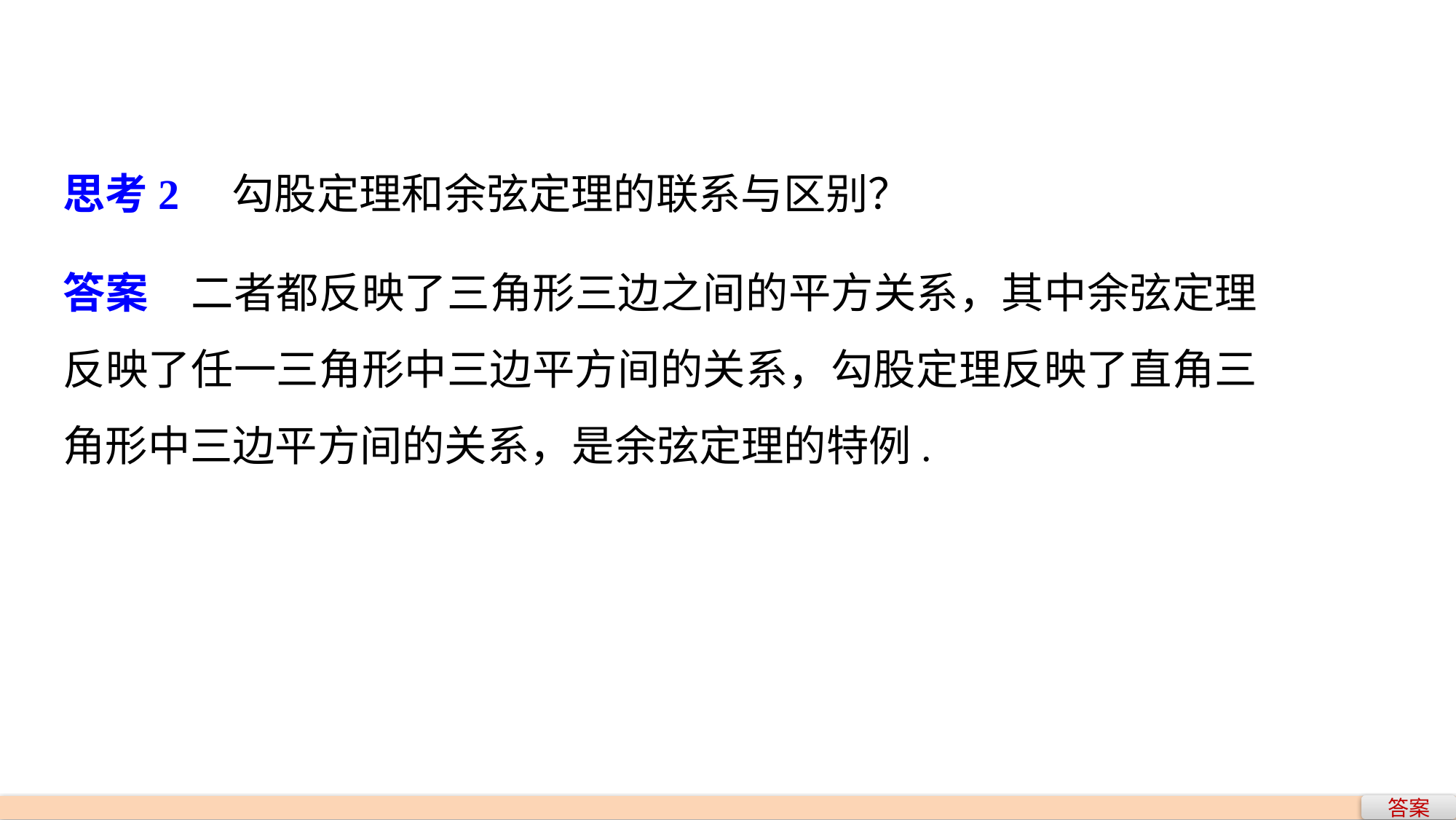

思考2　勾股定理和余弦定理的联系与区别？
答案　二者都反映了三角形三边之间的平方关系，其中余弦定理反映了任一三角形中三边平方间的关系，勾股定理反映了直角三角形中三边平方间的关系，是余弦定理的特例.
答案